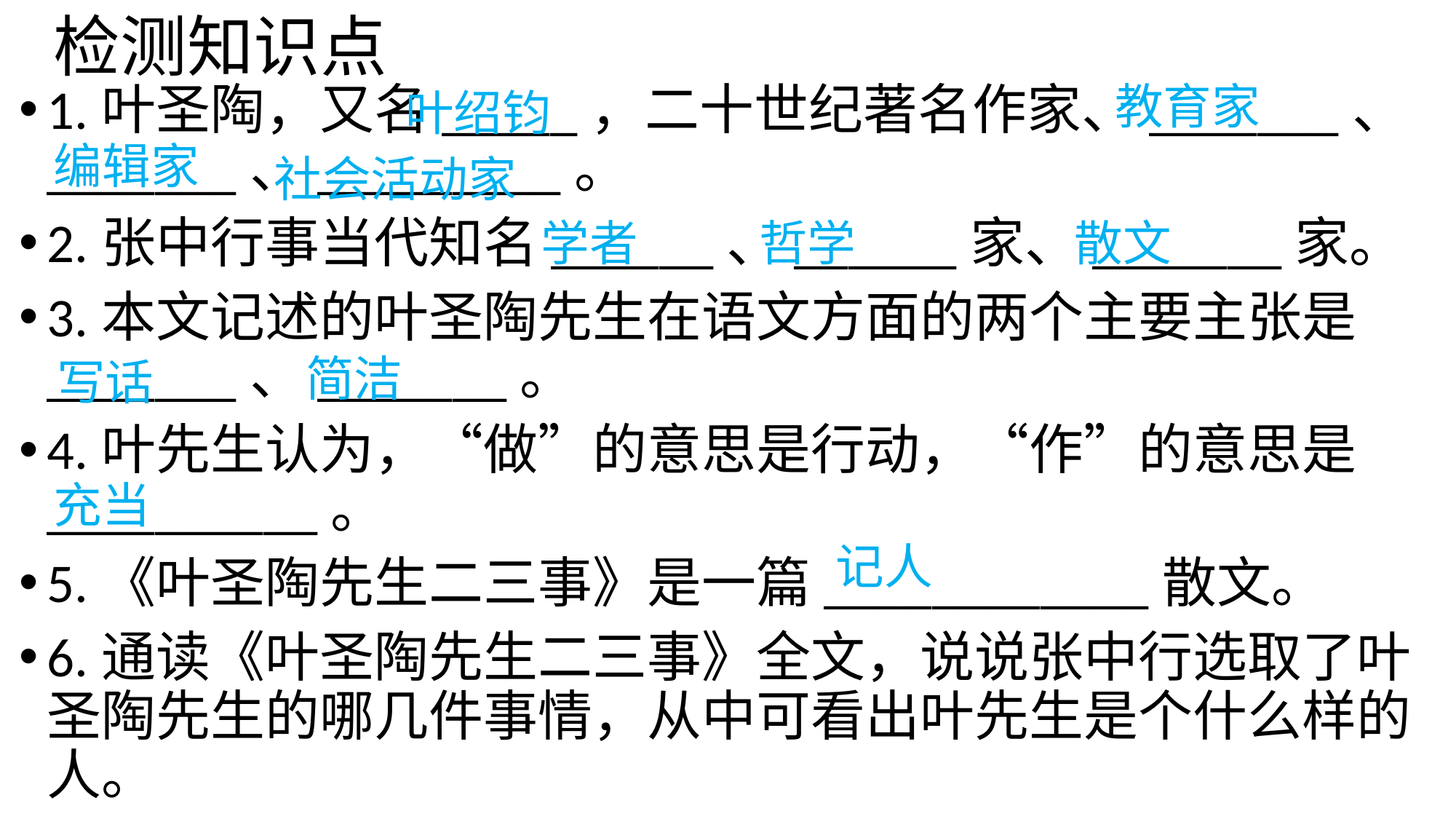

# 检测知识点
教育家
1.叶圣陶，又名_____，二十世纪著名作家、_______、_______、_________。
2.张中行事当代知名______、______家、_______家。
3.本文记述的叶圣陶先生在语文方面的两个主要主张是_______、_______。
4.叶先生认为，“做”的意思是行动，“作”的意思是__________。
5.《叶圣陶先生二三事》是一篇____________散文。
6.通读《叶圣陶先生二三事》全文，说说张中行选取了叶圣陶先生的哪几件事情，从中可看出叶先生是个什么样的人。
叶绍钧
编辑家
社会活动家
学者
哲学
散文
简洁
写话
充当
记人